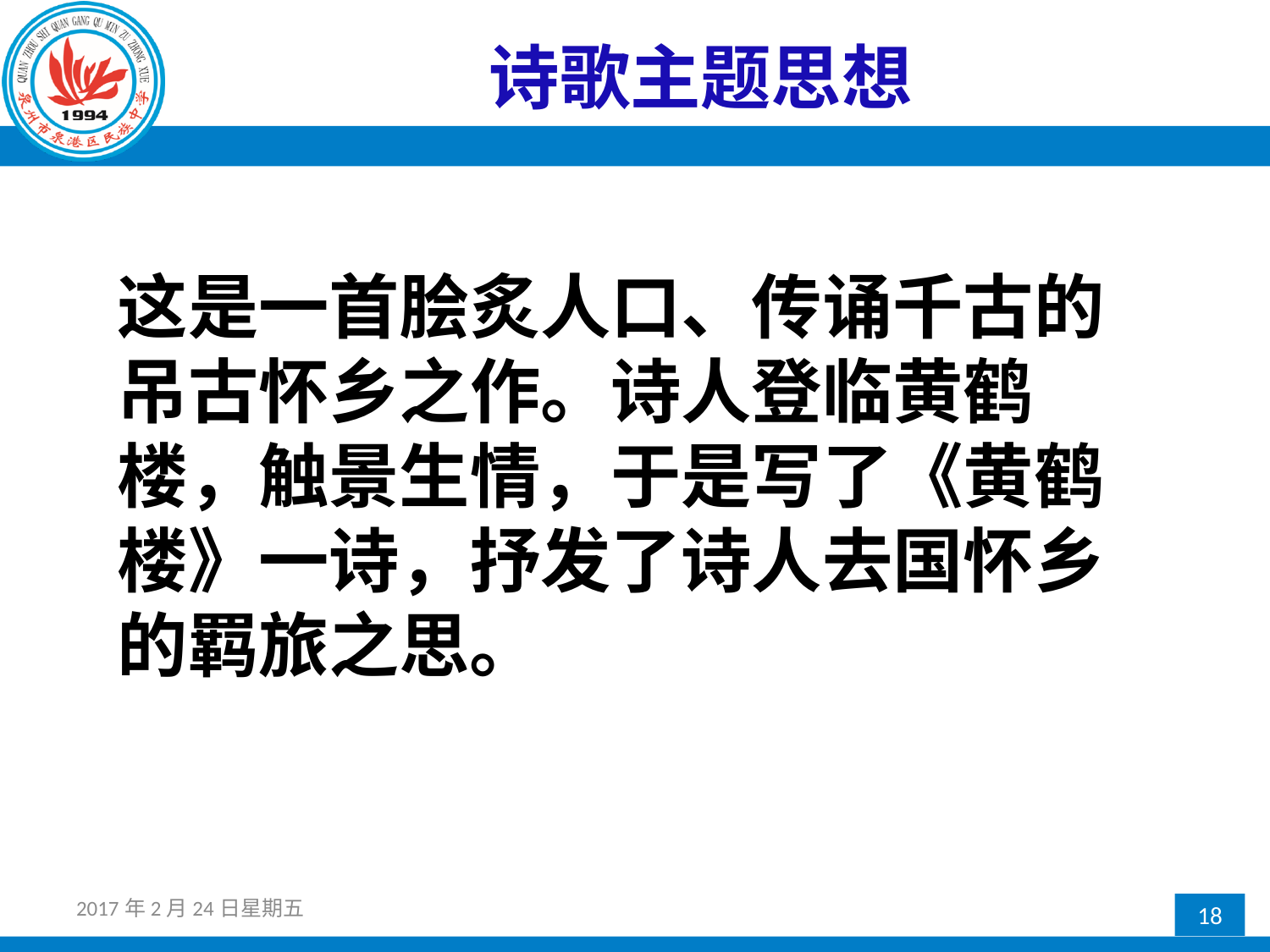

# 诗歌主题思想
这是一首脍炙人口、传诵千古的吊古怀乡之作。诗人登临黄鹤楼，触景生情，于是写了《黄鹤楼》一诗，抒发了诗人去国怀乡的羁旅之思。
2017年2月24日星期五